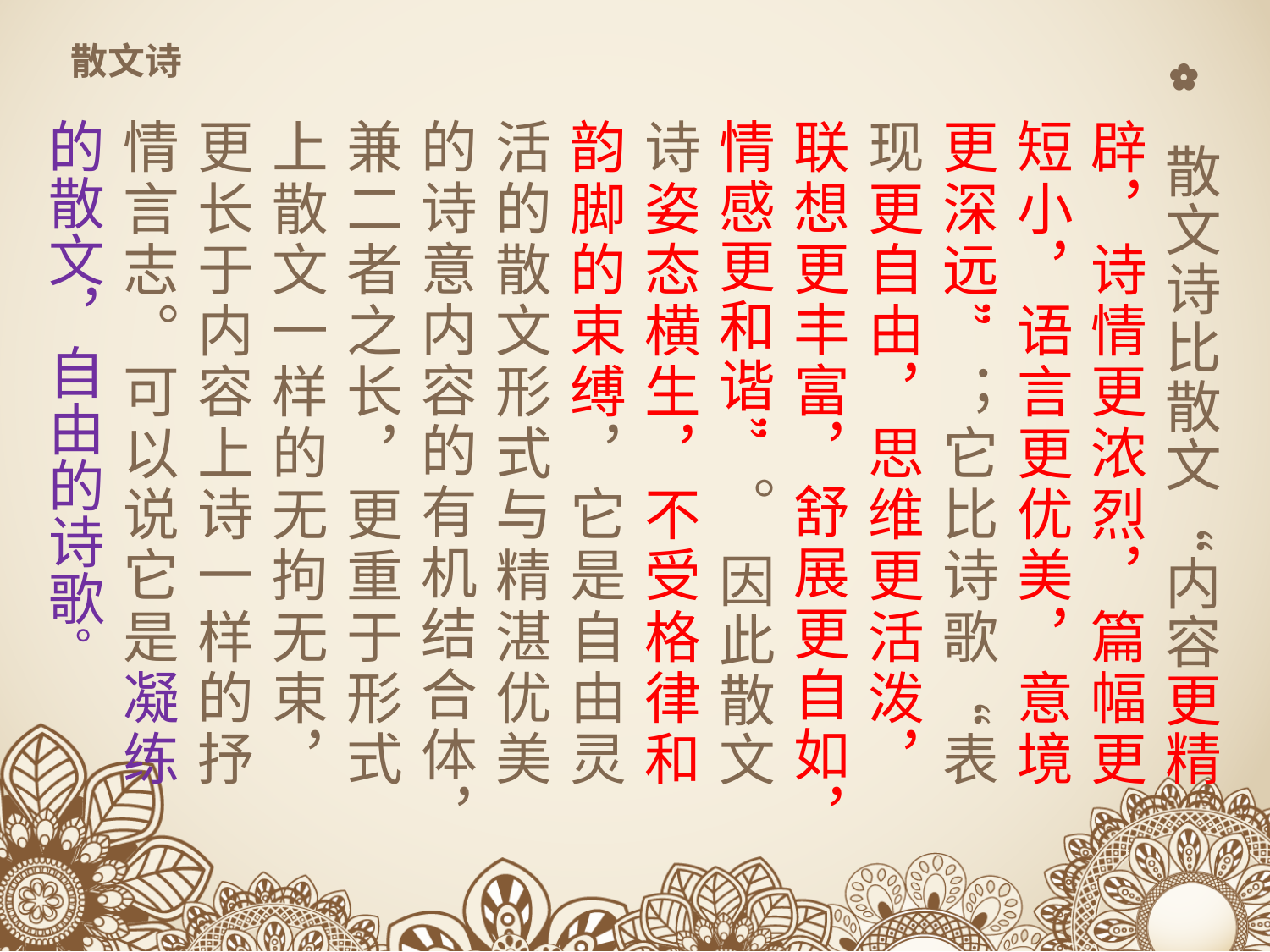

# 散文诗
 散文诗比散文“内容更精辟，诗情更浓烈，篇幅更短小，语言更优美，意境更深远”；它比诗歌“表现更自由，思维更活泼，联想更丰富，舒展更自如，情感更和谐”。 因此散文诗姿态横生，不受格律和韵脚的束缚，它是自由灵活的散文形式与精湛优美的诗意内容的有机结合体，兼二者之长，更重于形式上散文一样的无拘无束，更长于内容上诗一样的抒情言志。可以说它是凝练的散文，自由的诗歌。